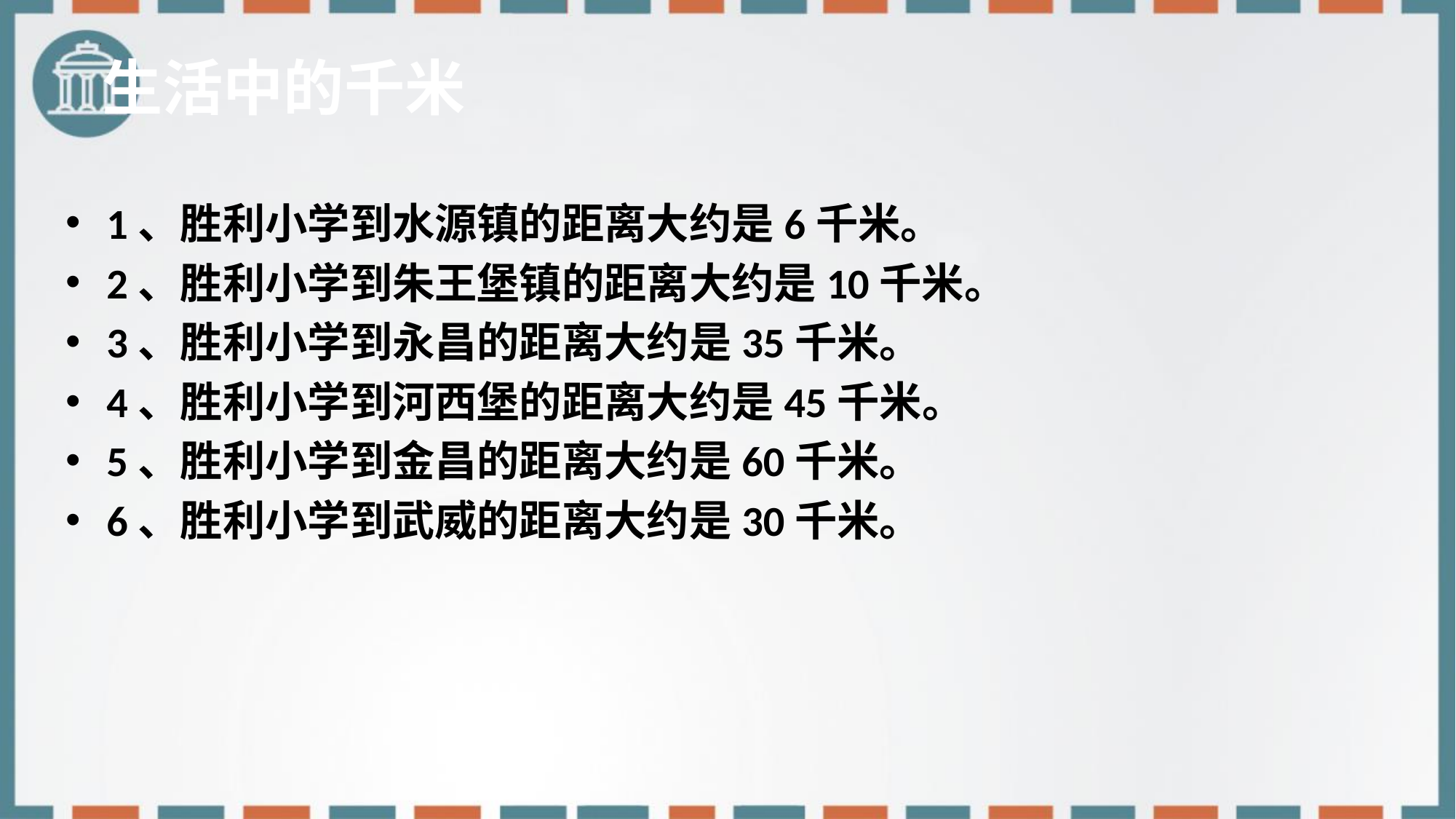

# 生活中的千米
1、胜利小学到水源镇的距离大约是6千米。
2、胜利小学到朱王堡镇的距离大约是10千米。
3、胜利小学到永昌的距离大约是35千米。
4、胜利小学到河西堡的距离大约是45千米。
5、胜利小学到金昌的距离大约是60千米。
6、胜利小学到武威的距离大约是30千米。